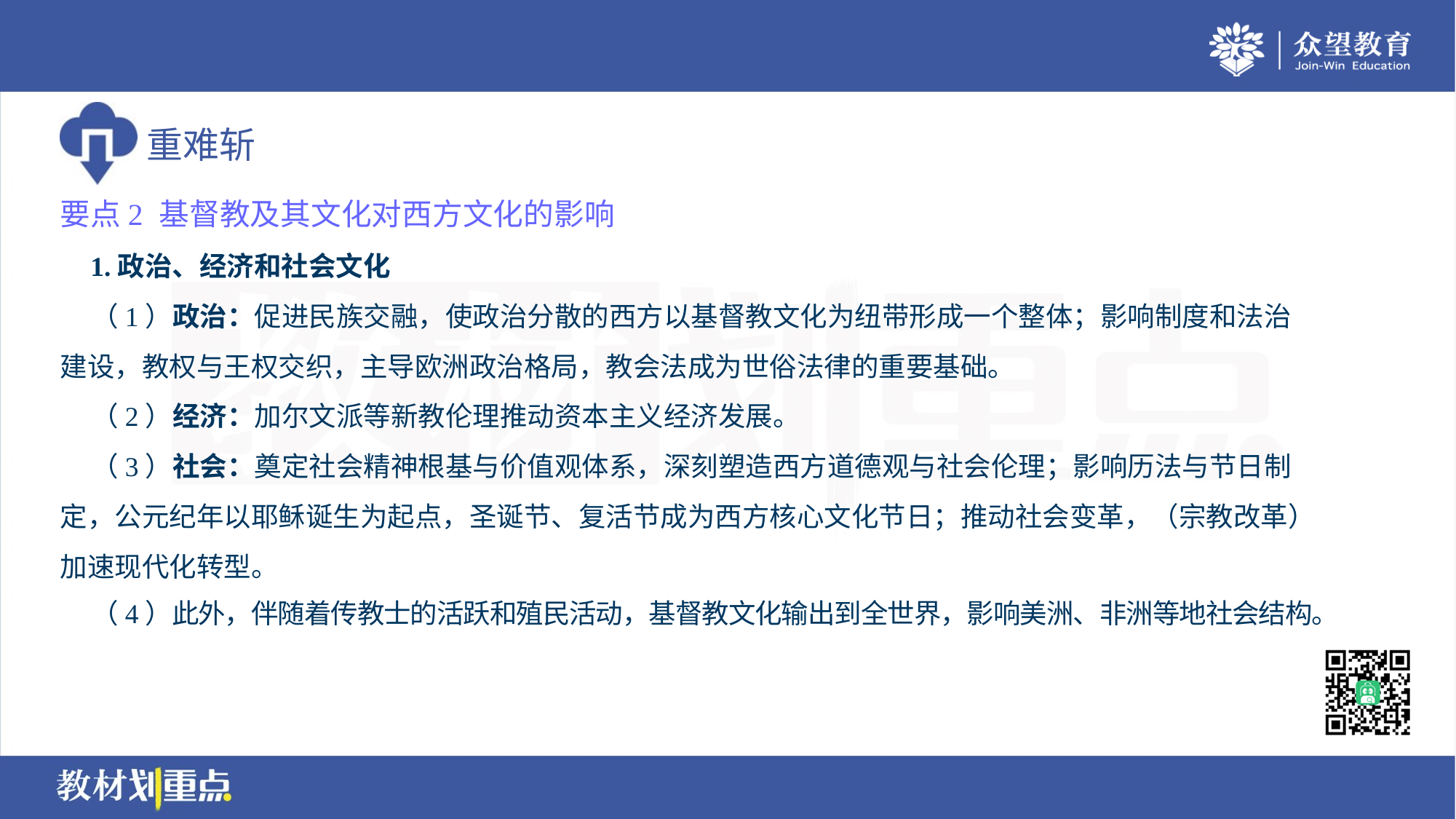

要点2 基督教及其文化对西方文化的影响
    1.政治、经济和社会文化
    （1）政治：促进民族交融，使政治分散的西方以基督教文化为纽带形成一个整体；影响制度和法治
建设，教权与王权交织，主导欧洲政治格局，教会法成为世俗法律的重要基础。
    （2）经济：加尔文派等新教伦理推动资本主义经济发展。
    （3）社会：奠定社会精神根基与价值观体系，深刻塑造西方道德观与社会伦理；影响历法与节日制
定，公元纪年以耶稣诞生为起点，圣诞节、复活节成为西方核心文化节日；推动社会变革，（宗教改革）
加速现代化转型。
    （4）此外，伴随着传教士的活跃和殖民活动，基督教文化输出到全世界，影响美洲、非洲等地社会结构。